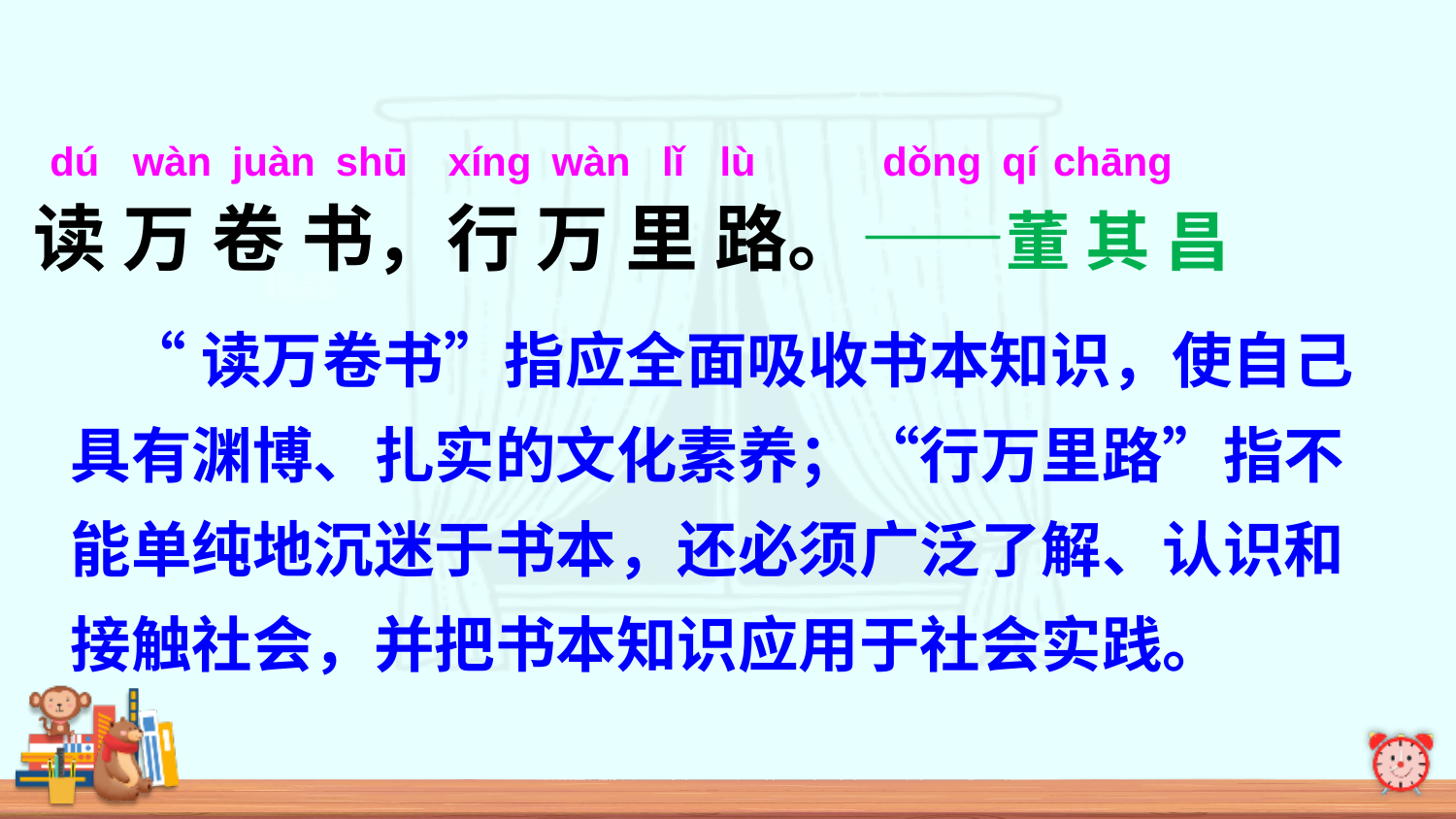

dú   wàn  juàn  shū    xínɡ  wàn   lǐ   lù           dǒnɡ  qí chānɡ
读 万 卷 书，行 万 里 路。——董 其 昌
    “读万卷书”指应全面吸收书本知识，使自己具有渊博、扎实的文化素养；“行万里路”指不能单纯地沉迷于书本，还必须广泛了解、认识和接触社会，并把书本知识应用于社会实践。